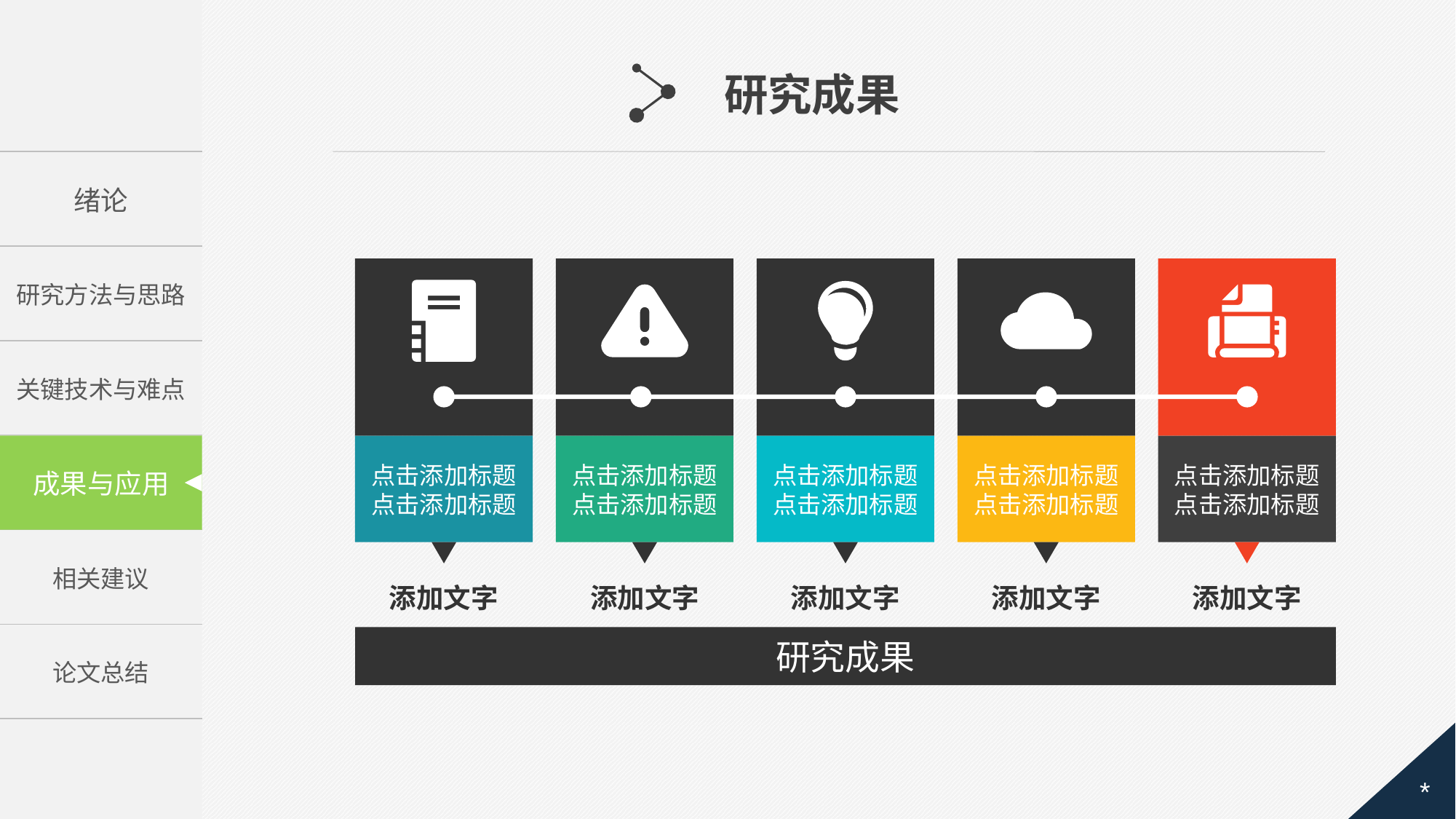

研究成果

| 绪论 |
| --- |
| 研究方法与思路 |
| 关键技术与难点 |
| 成果与应用 |
| 相关建议 |
| 论文总结 |

成果与应用

点击添加标题
点击添加标题
点击添加标题
点击添加标题
点击添加标题
点击添加标题
点击添加标题
点击添加标题
点击添加标题
点击添加标题

添加文字
添加文字
添加文字
添加文字
添加文字
研究成果

*